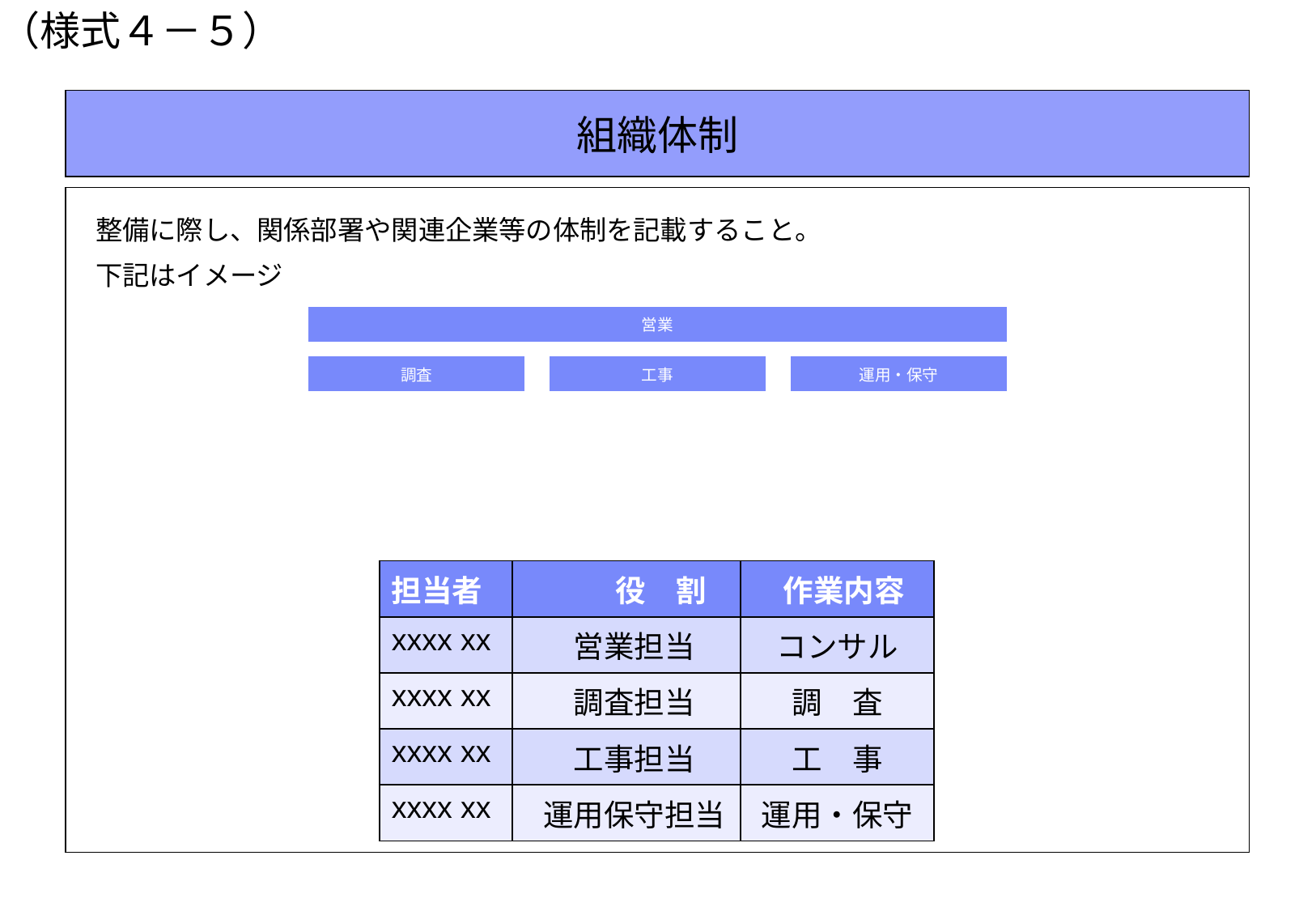

（様式４－５）

組織体制

整備に際し、関係部署や関連企業等の体制を記載すること。
下記はイメージ
営業
調査
工事
運用・保守
| 担当者 | 役　割 | 作業内容 |
| --- | --- | --- |
| xxxx xx | 営業担当 | コンサル |
| xxxx xx | 調査担当 | 調　査 |
| xxxx xx | 工事担当 | 工　事 |
| xxxx xx | 運用保守担当 | 運用・保守 |